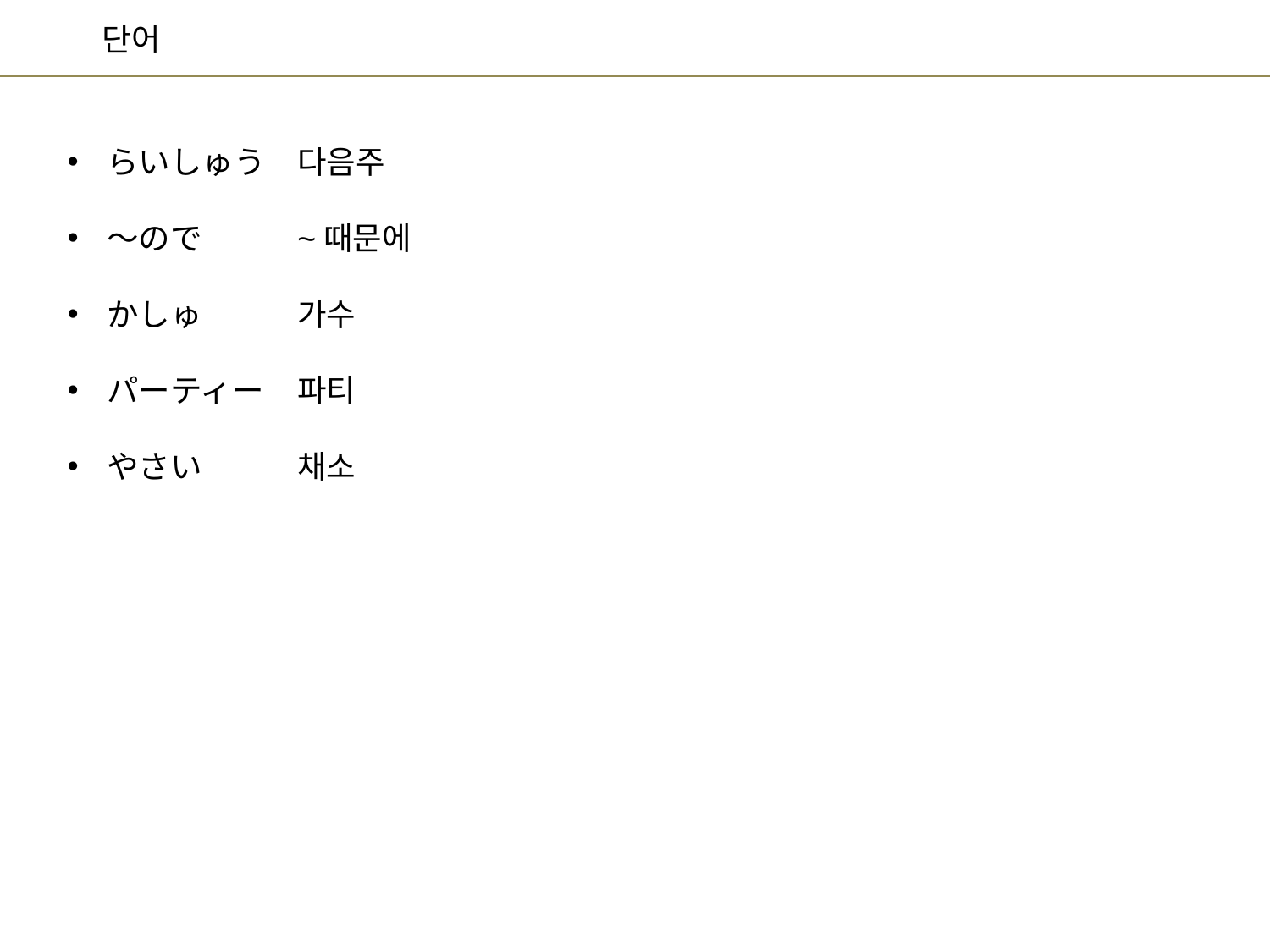

다음주

~때문에

가수

파티

채소
らいしゅう

～ので

かしゅ

パーティー

やさい